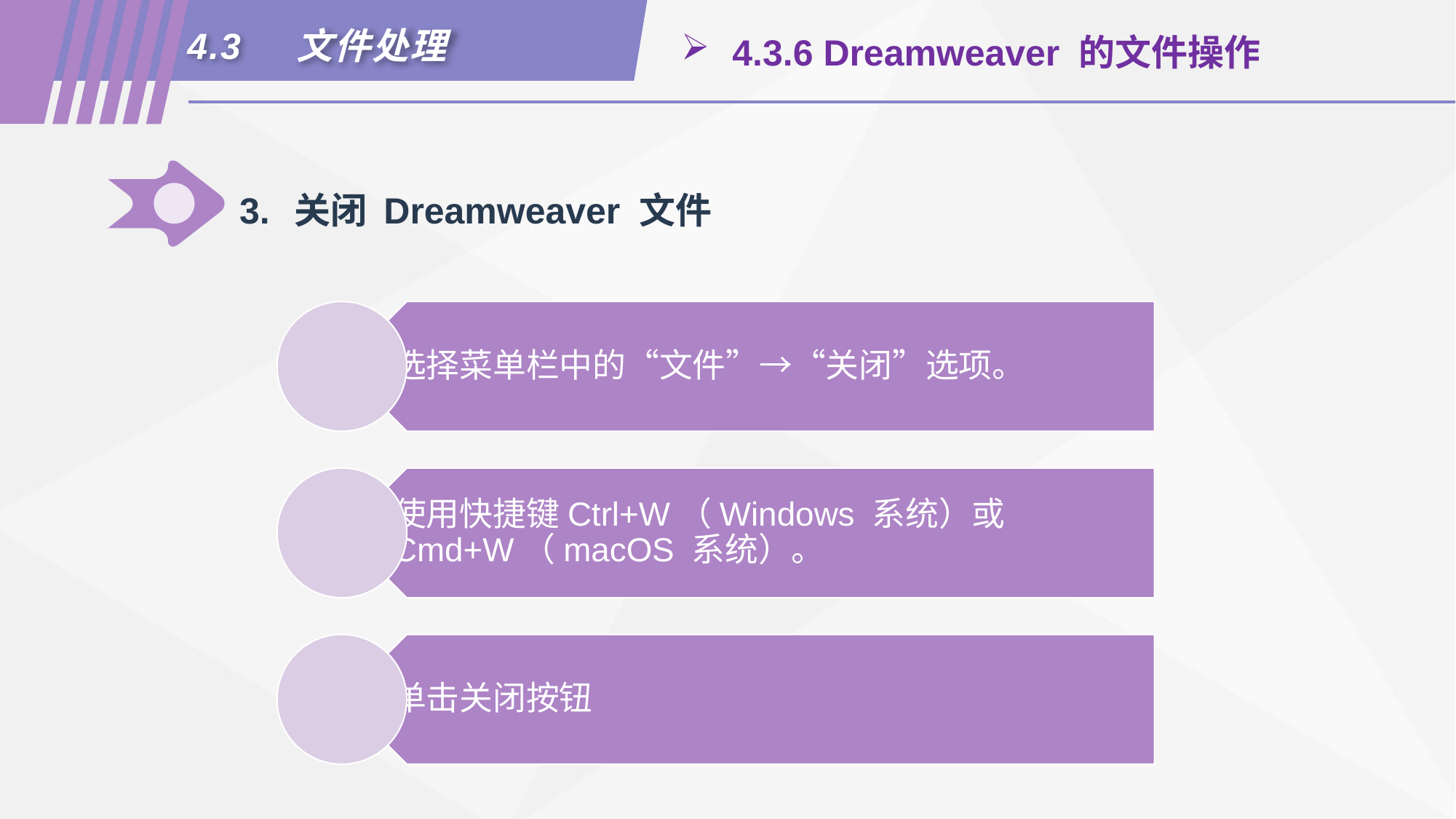

4.3	文件处理
 4.3.6 Dreamweaver 的文件操作

3.	关闭 Dreamweaver 文件
选择菜单栏中的“文件”→“关闭”选项。
使用快捷键Ctrl+W（Windows 系统）或 Cmd+W（macOS 系统）。
单击关闭按钮